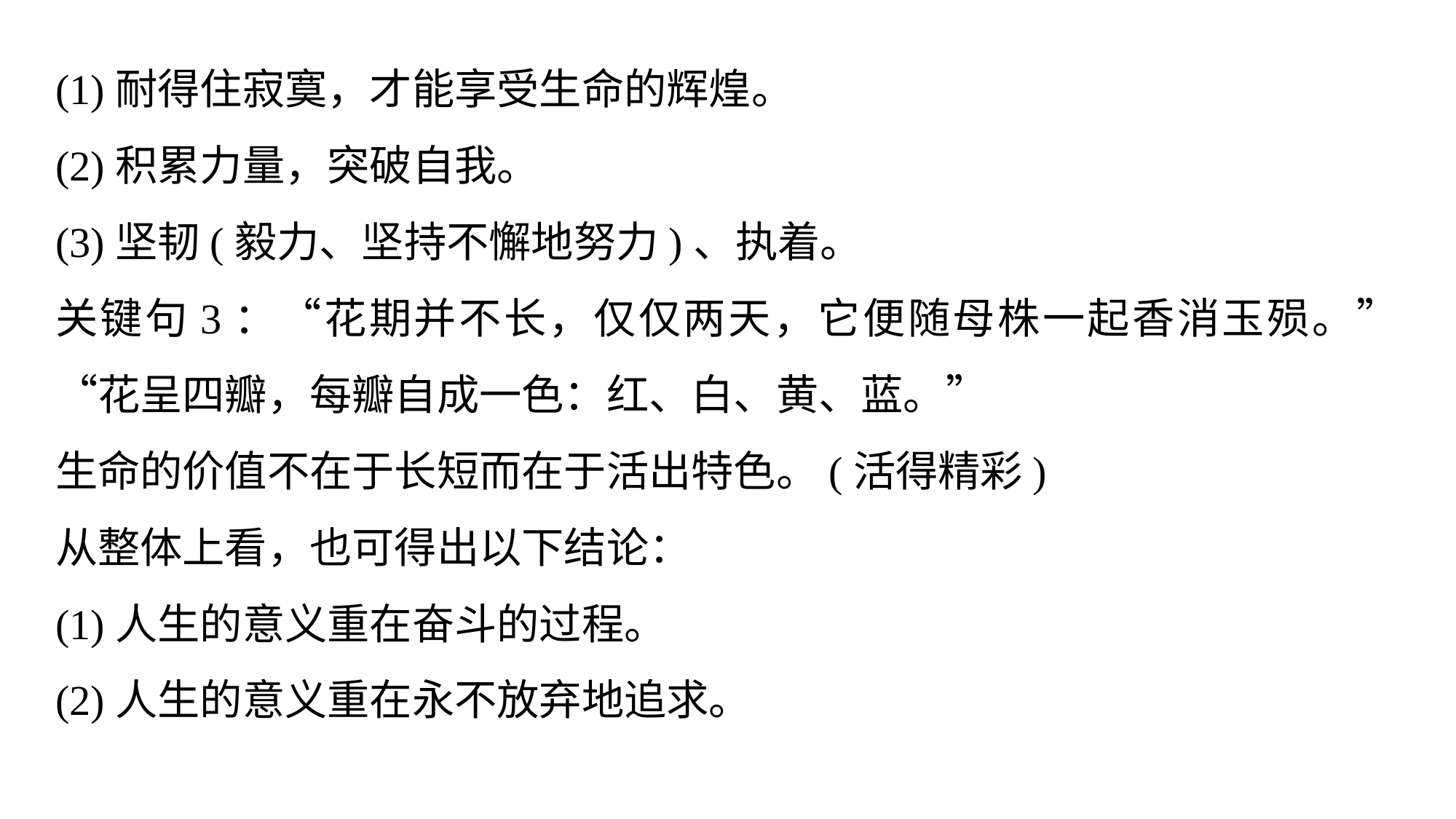

(1)耐得住寂寞，才能享受生命的辉煌。
(2)积累力量，突破自我。
(3)坚韧(毅力、坚持不懈地努力)、执着。
关键句3：“花期并不长，仅仅两天，它便随母株一起香消玉殒。”“花呈四瓣，每瓣自成一色：红、白、黄、蓝。”
生命的价值不在于长短而在于活出特色。(活得精彩)
从整体上看，也可得出以下结论：
(1)人生的意义重在奋斗的过程。
(2)人生的意义重在永不放弃地追求。